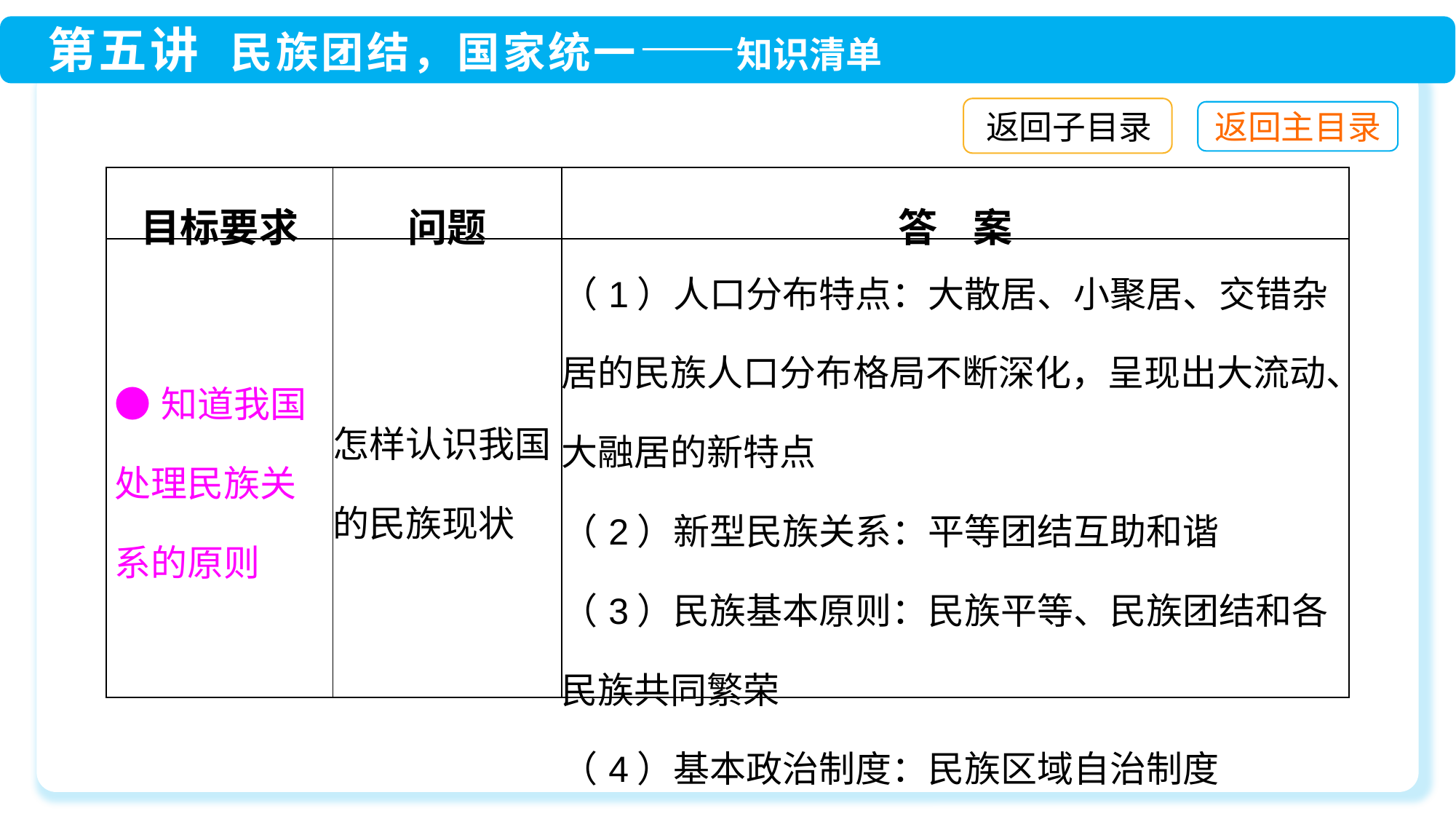

返回子目录
| 目标要求 | 问题 | 答 案 |
| --- | --- | --- |
| ●知道我国处理民族关系的原则 | 怎样认识我国的民族现状 | （1）人口分布特点：大散居、小聚居、交错杂居的民族人口分布格局不断深化，呈现出大流动、大融居的新特点 （2）新型民族关系：平等团结互助和谐 （3）民族基本原则：民族平等、民族团结和各民族共同繁荣 （4）基本政治制度：民族区域自治制度 |